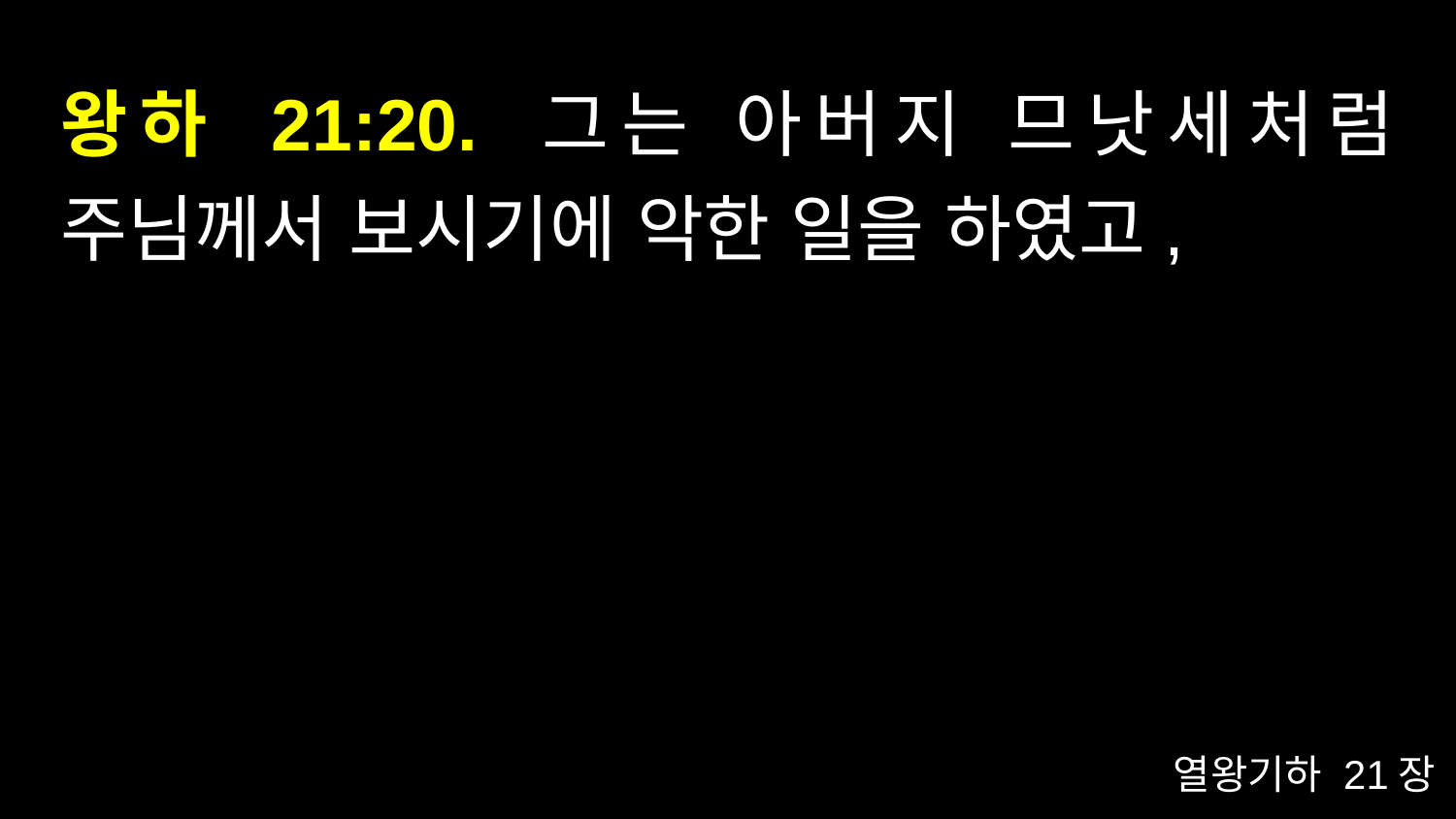

# 왕하 21:20. 그는 아버지 므낫세처럼 주님께서 보시기에 악한 일을 하였고,
열왕기하 21장